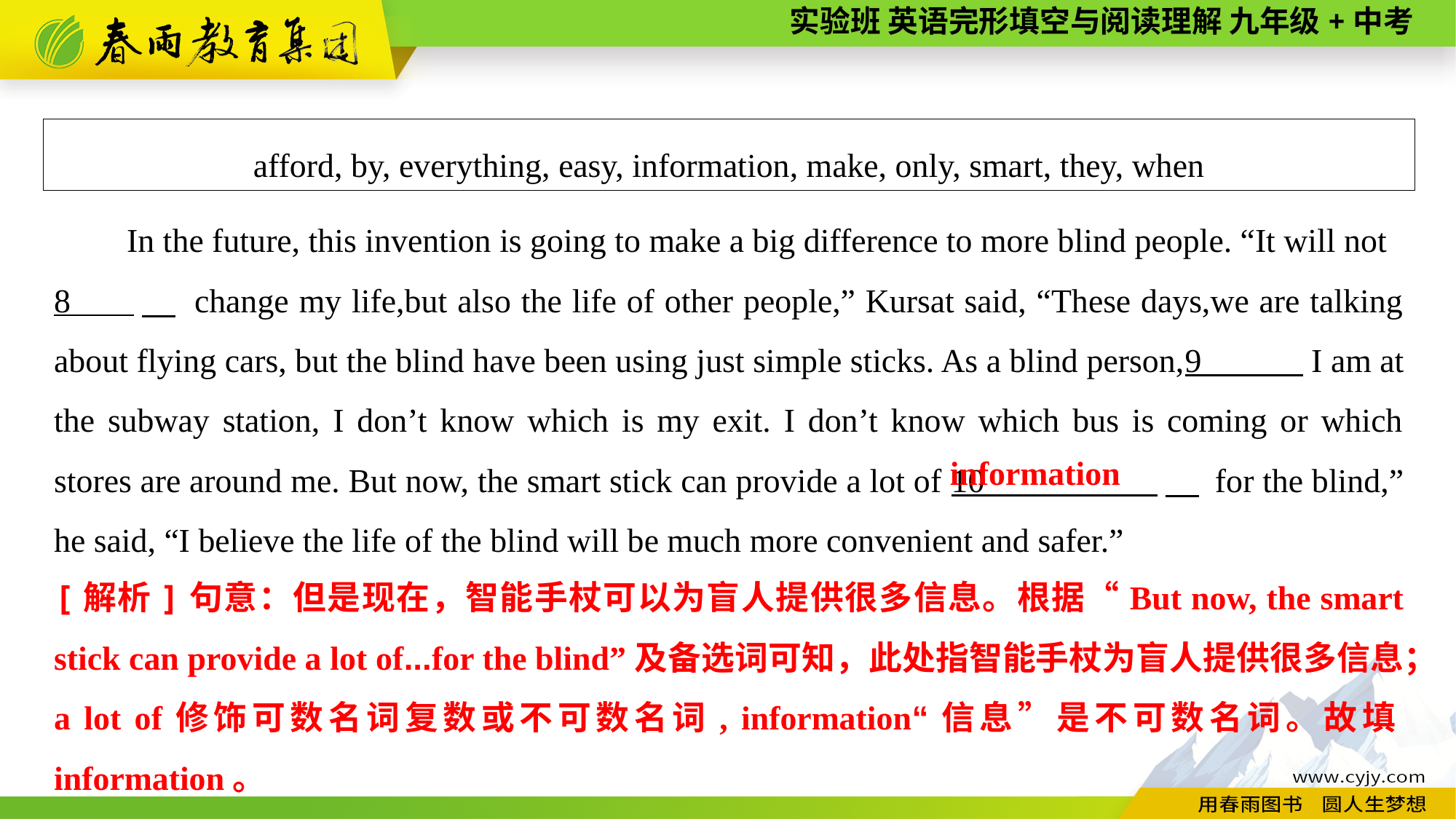

afford, by, everything, easy, information, make, only, smart, they, when
In the future, this invention is going to make a big difference to more blind people. “It will not
8      　 change my life,but also the life of other people,” Kursat said, “These days,we are talking about flying cars, but the blind have been using just simple sticks. As a blind person,9             I am at the subway station, I don’t know which is my exit. I don’t know which bus is coming or which stores are around me. But now, the smart stick can provide a lot of 10                    　 for the blind,” he said, “I believe the life of the blind will be much more convenient and safer.”
information
[解析]句意：但是现在，智能手杖可以为盲人提供很多信息。根据“But now, the smart stick can provide a lot of...for the blind”及备选词可知，此处指智能手杖为盲人提供很多信息；a lot of修饰可数名词复数或不可数名词, information“信息”是不可数名词。故填information。